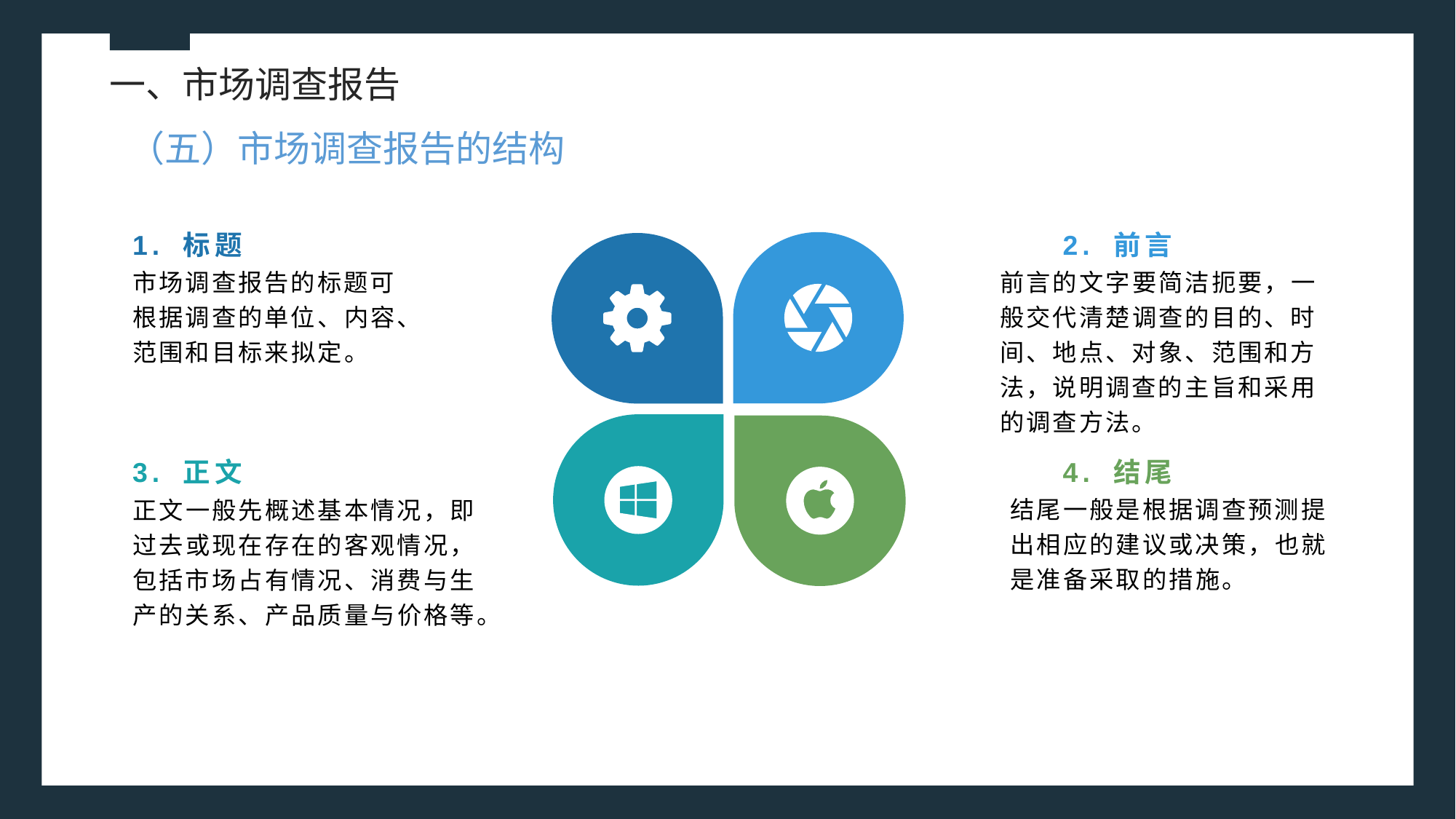

一、市场调查报告
（五）市场调查报告的结构
2. 前言
1. 标题

市场调查报告的标题可根据调查的单位、内容、范围和目标来拟定。
前言的文字要简洁扼要，一般交代清楚调查的目的、时间、地点、对象、范围和方法，说明调查的主旨和采用的调查方法。

3. 正文
4. 结尾

结尾一般是根据调查预测提出相应的建议或决策，也就是准备采取的措施。
正文一般先概述基本情况，即过去或现在存在的客观情况，包括市场占有情况、消费与生产的关系、产品质量与价格等。